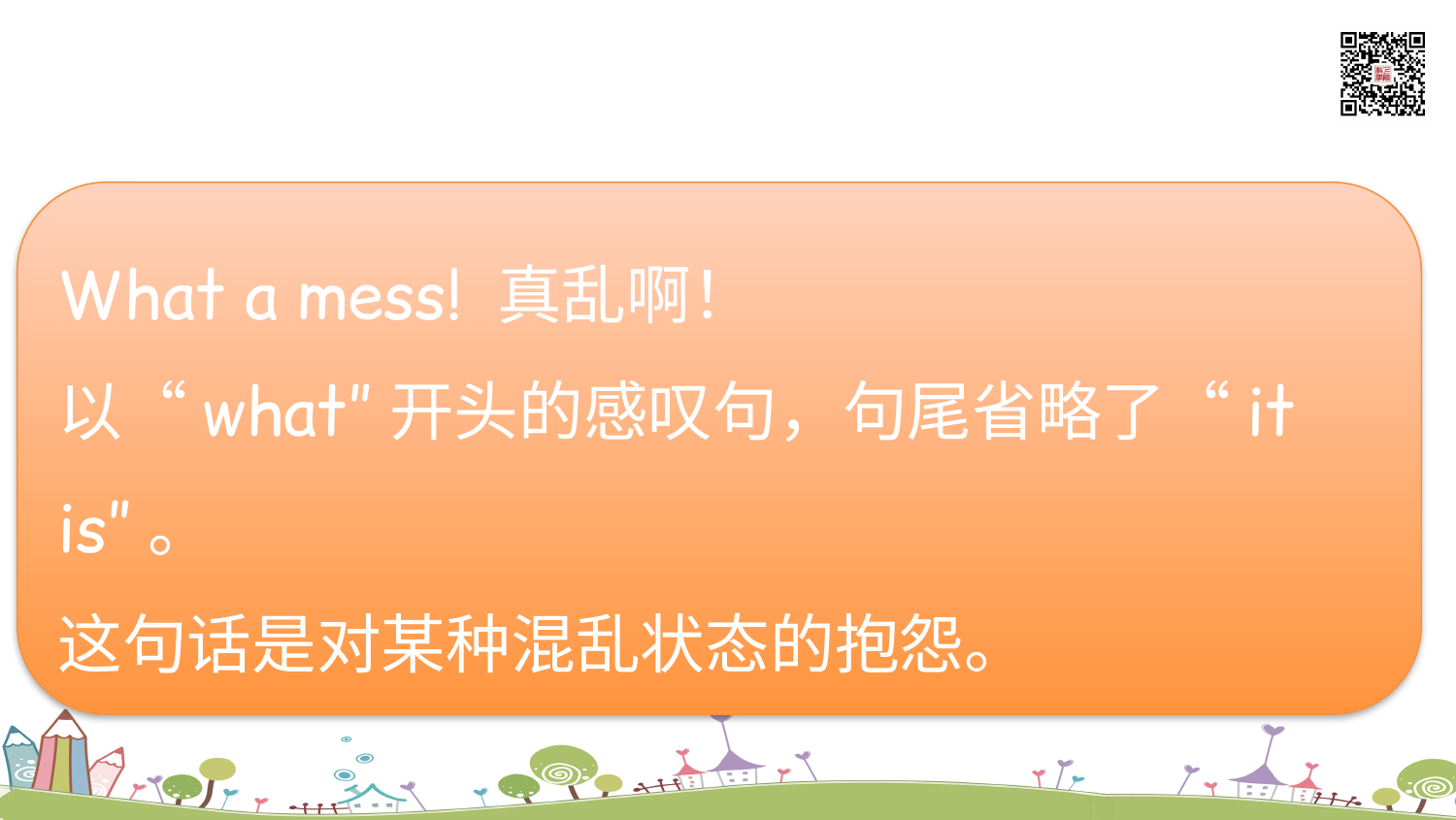

What a mess! 真乱啊！
以“what”开头的感叹句，句尾省略了“it is”。
这句话是对某种混乱状态的抱怨。